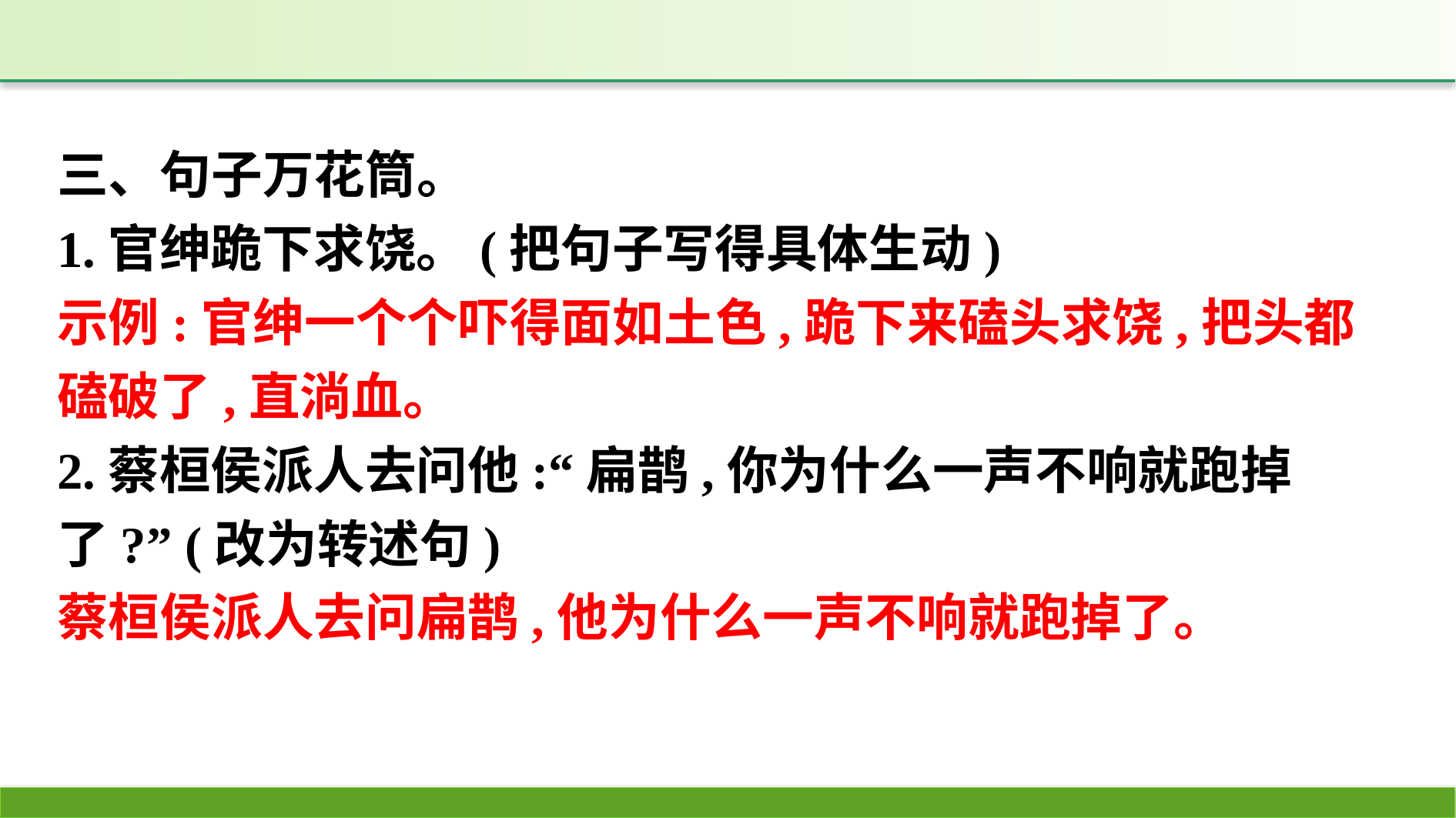

三、句子万花筒。
1.官绅跪下求饶。(把句子写得具体生动)
示例:官绅一个个吓得面如土色,跪下来磕头求饶,把头都磕破了,直淌血。
2.蔡桓侯派人去问他:“扁鹊,你为什么一声不响就跑掉了?” (改为转述句)
蔡桓侯派人去问扁鹊,他为什么一声不响就跑掉了。